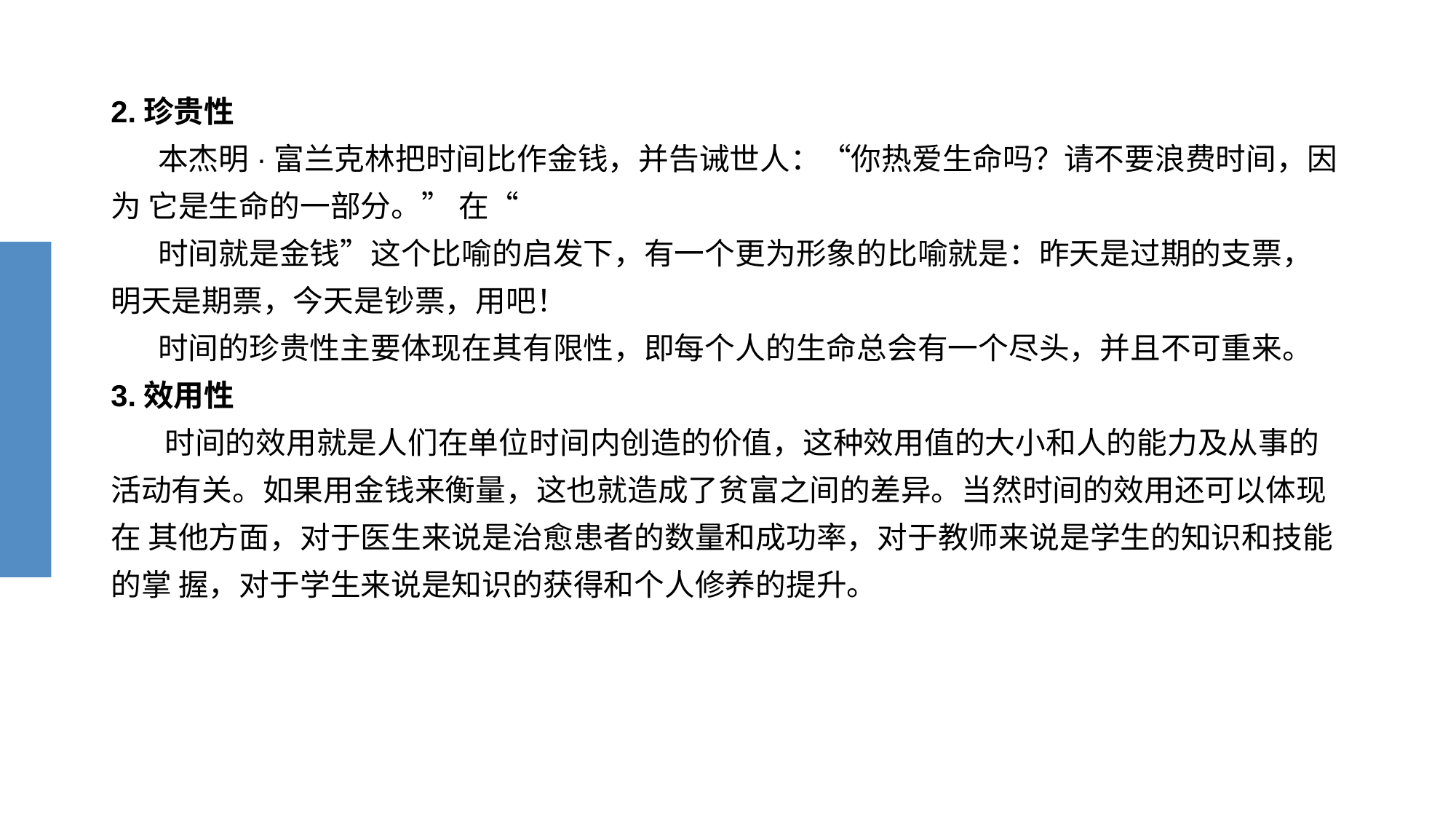

# 2.珍贵性 本杰明·富兰克林把时间比作金钱，并告诫世人：“你热爱生命吗？请不要浪费时间，因为 它是生命的一部分。” 在“ 时间就是金钱”这个比喻的启发下，有一个更为形象的比喻就是：昨天是过期的支票， 明天是期票，今天是钞票，用吧！ 时间的珍贵性主要体现在其有限性，即每个人的生命总会有一个尽头，并且不可重来。 3.效用性 时间的效用就是人们在单位时间内创造的价值，这种效用值的大小和人的能力及从事的 活动有关。如果用金钱来衡量，这也就造成了贫富之间的差异。当然时间的效用还可以体现在 其他方面，对于医生来说是治愈患者的数量和成功率，对于教师来说是学生的知识和技能的掌 握，对于学生来说是知识的获得和个人修养的提升。